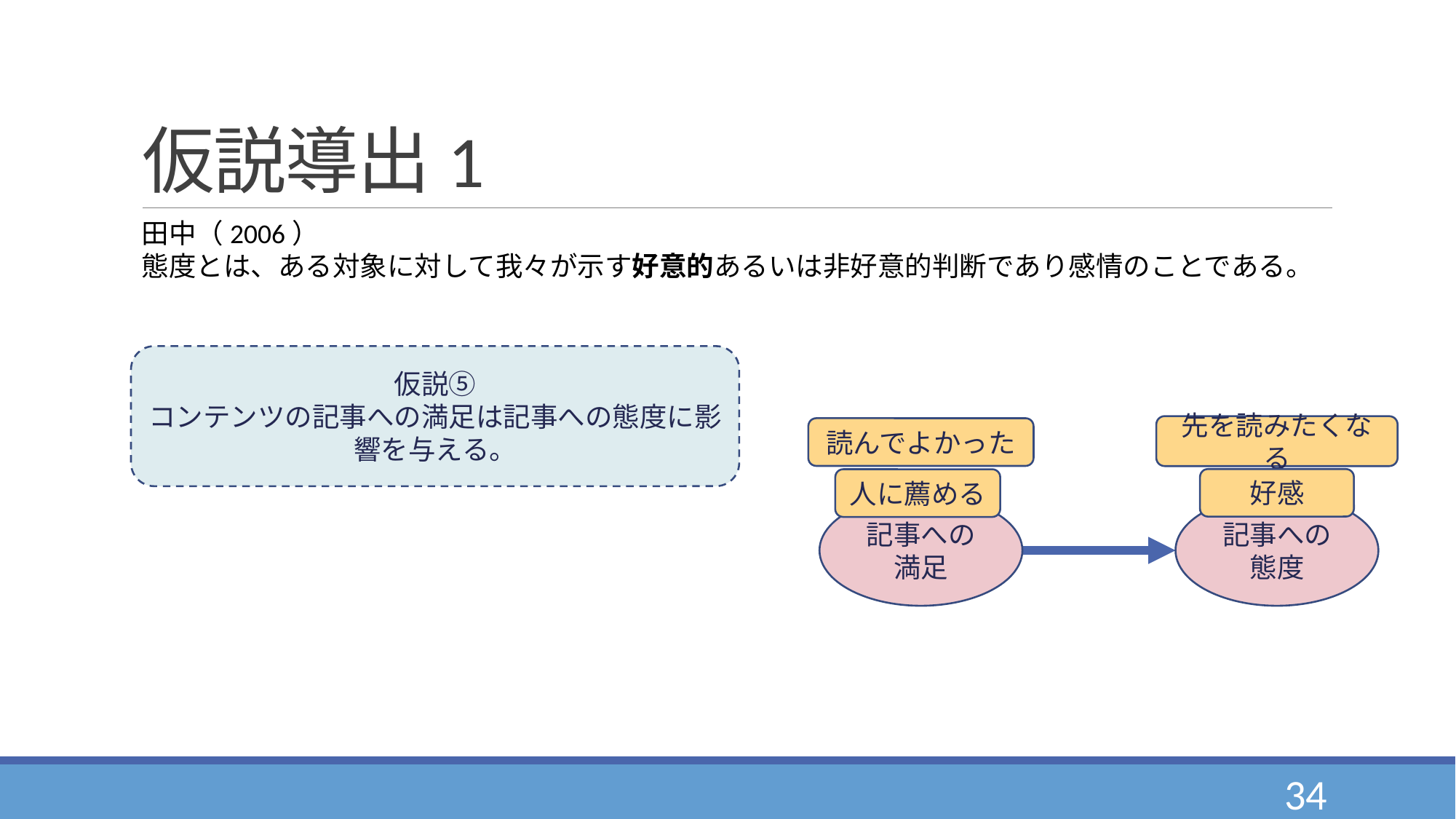

# 仮説導出1
田中（2006）
態度とは、ある対象に対して我々が示す好意的あるいは非好意的判断であり感情のことである。
仮説⑤
コンテンツの記事への満足は記事への態度に影響を与える。
先を読みたくなる
好感
読んでよかった
人に薦める
記事への満足
記事への態度
34